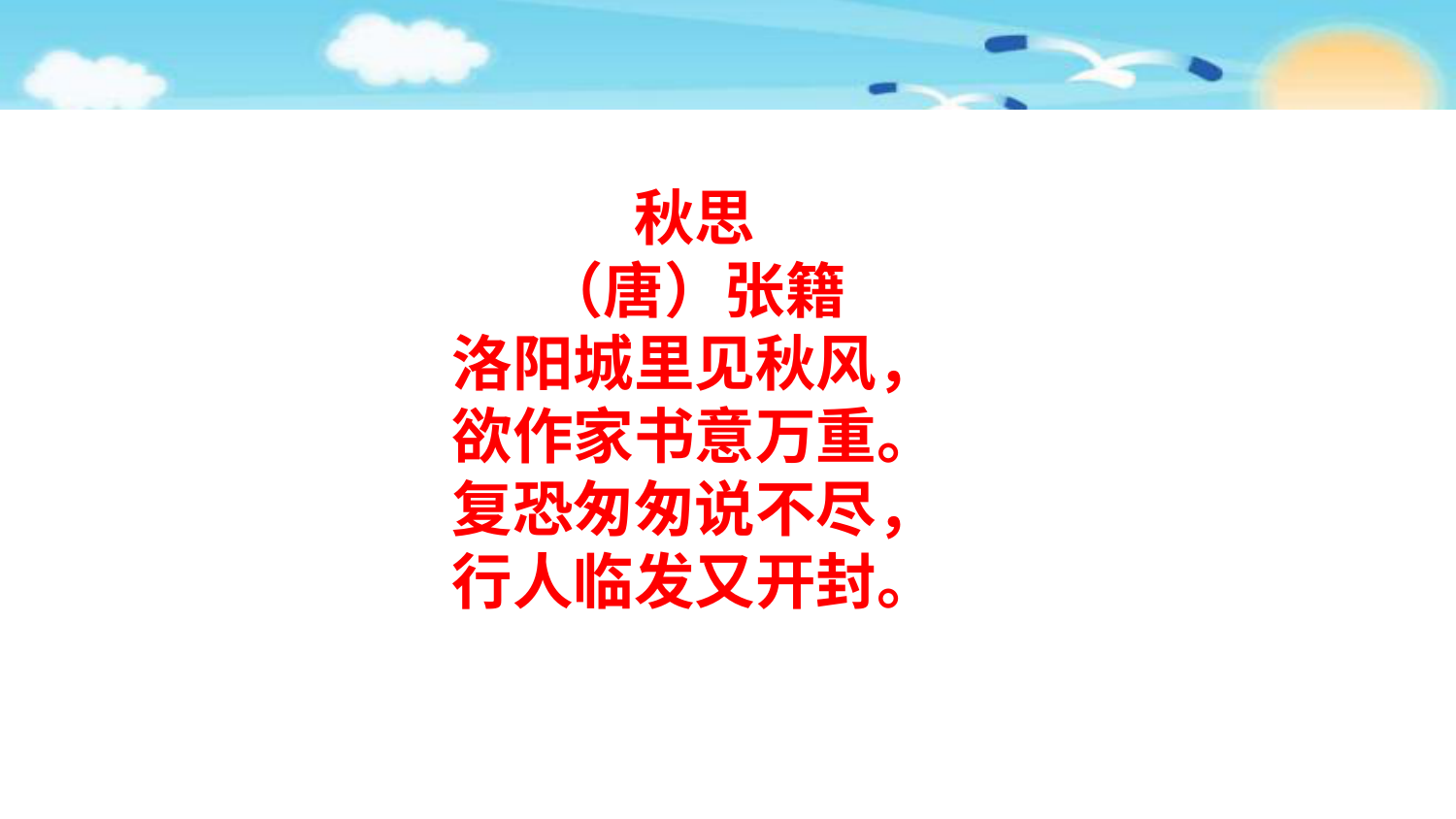

秋思
（唐）张籍
洛阳城里见秋风，
欲作家书意万重。
复恐匆匆说不尽，
行人临发又开封。